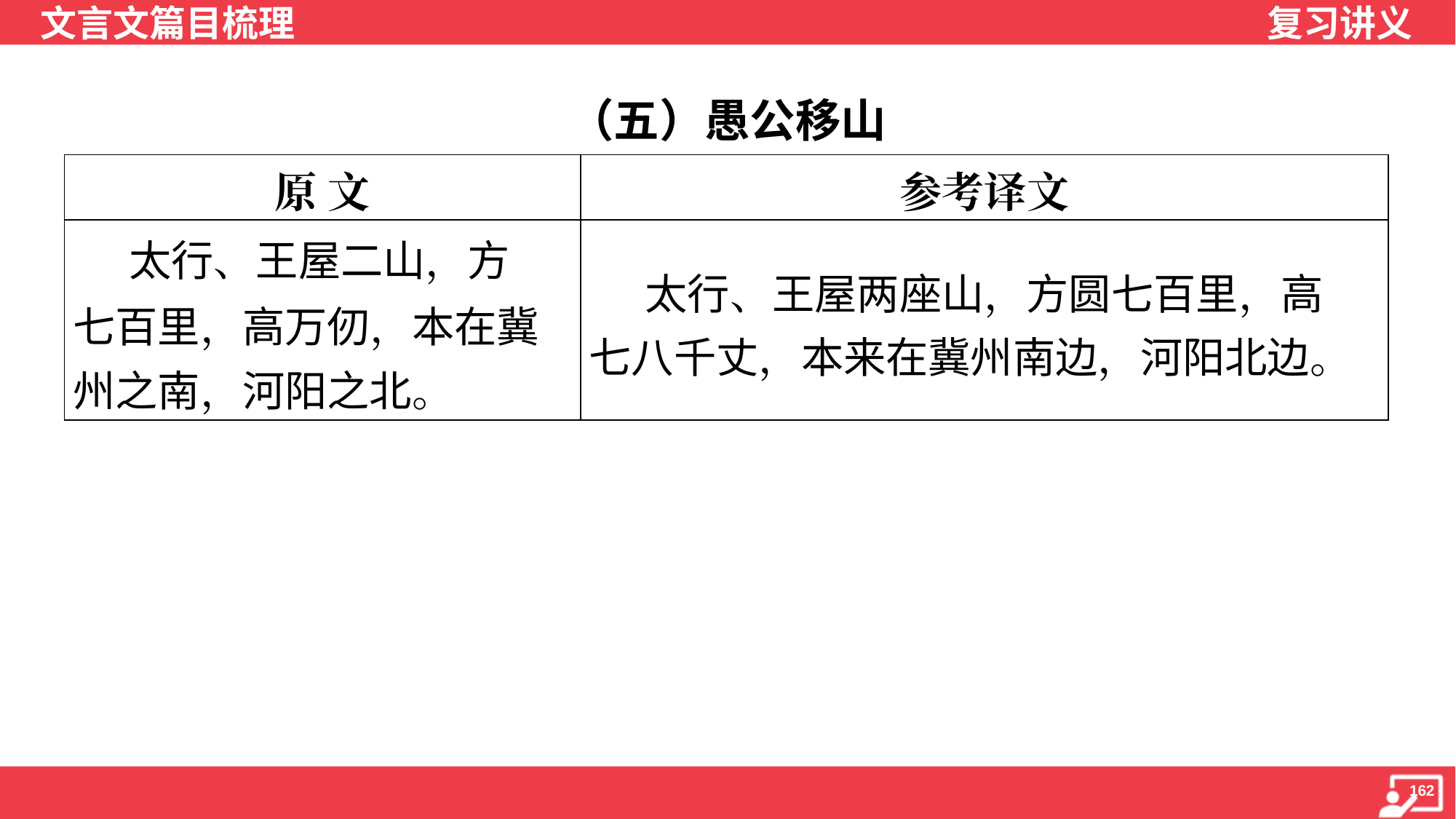

（五）愚公移山
| 原 文 | 参考译文 |
| --- | --- |
| 太行、王屋二山，方 七百里，高万仞，本在冀 州之南，河阳之北。 | 太行、王屋两座山，方圆七百里，高 七八千丈，本来在冀州南边，河阳北边。 |